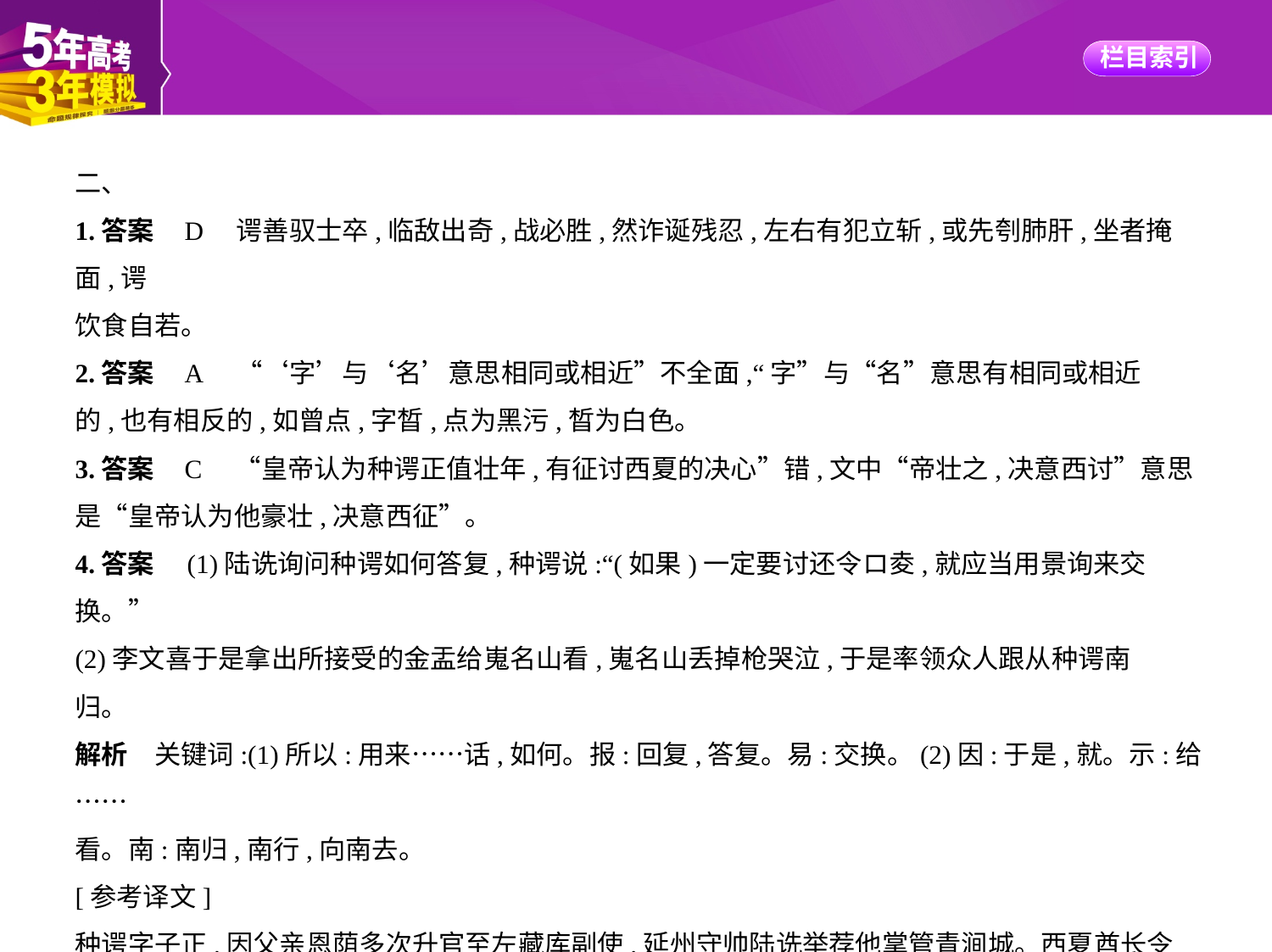

二、
1.答案    D　谔善驭士卒,临敌出奇,战必胜,然诈诞残忍,左右有犯立斩,或先刳肺肝,坐者掩面,谔
饮食自若。
2.答案    A　“‘字’与‘名’意思相同或相近”不全面,“字”与“名”意思有相同或相近
的,也有相反的,如曾点,字晳,点为黑污,晳为白色。
3.答案    C　“皇帝认为种谔正值壮年,有征讨西夏的决心”错,文中“帝壮之,决意西讨”意思
是“皇帝认为他豪壮,决意西征”。
4.答案　(1)陆诜询问种谔如何答复,种谔说:“(如果)一定要讨还令ロ夌,就应当用景询来交
换。”
(2)李文喜于是拿出所接受的金盂给嵬名山看,嵬名山丢掉枪哭泣,于是率领众人跟从种谔南
归。
解析　关键词:(1)所以:用来……话,如何。报:回复,答复。易:交换。(2)因:于是,就。示:给……
看。南:南归,南行,向南去。
[参考译文]
种谔字子正,因父亲恩荫多次升官至左藏库副使,延州守帅陆诜举荐他掌管青涧城。西夏酋长令